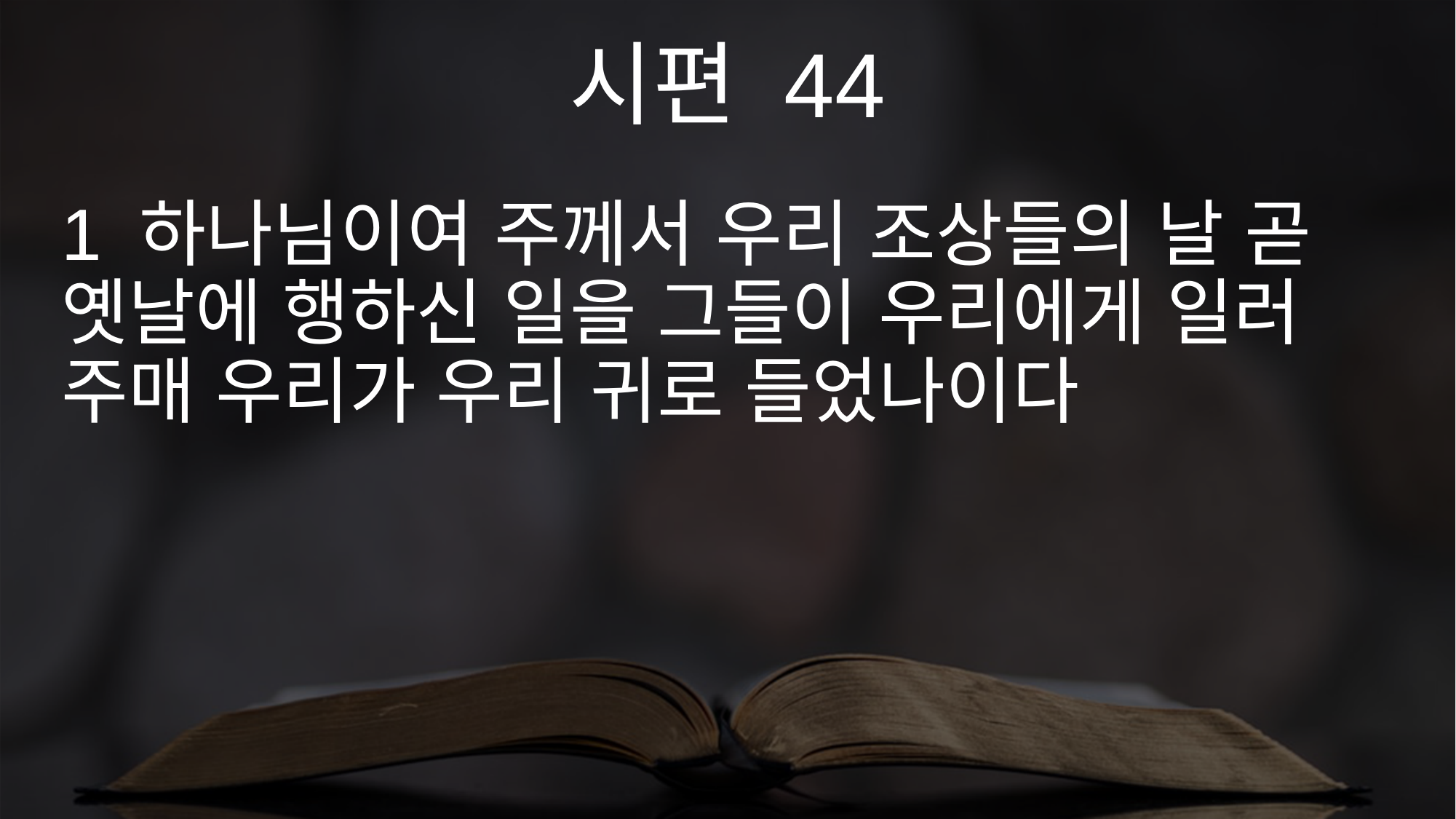

시편 44
1 하나님이여 주께서 우리 조상들의 날 곧 옛날에 행하신 일을 그들이 우리에게 일러 주매 우리가 우리 귀로 들었나이다